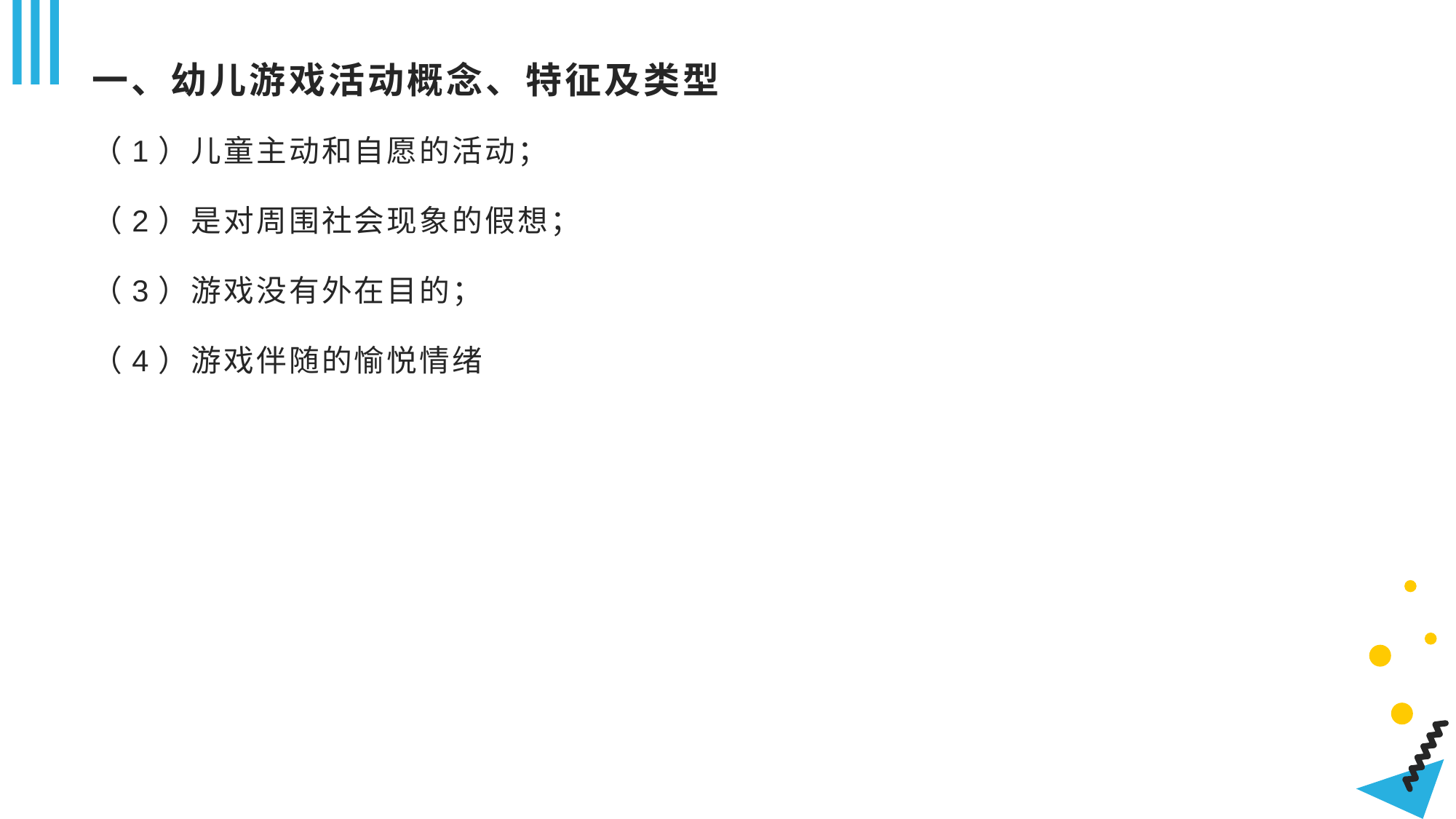

# 一、幼儿游戏活动概念、特征及类型
（1）儿童主动和自愿的活动；
（2）是对周围社会现象的假想；
（3）游戏没有外在目的；
（4）游戏伴随的愉悦情绪